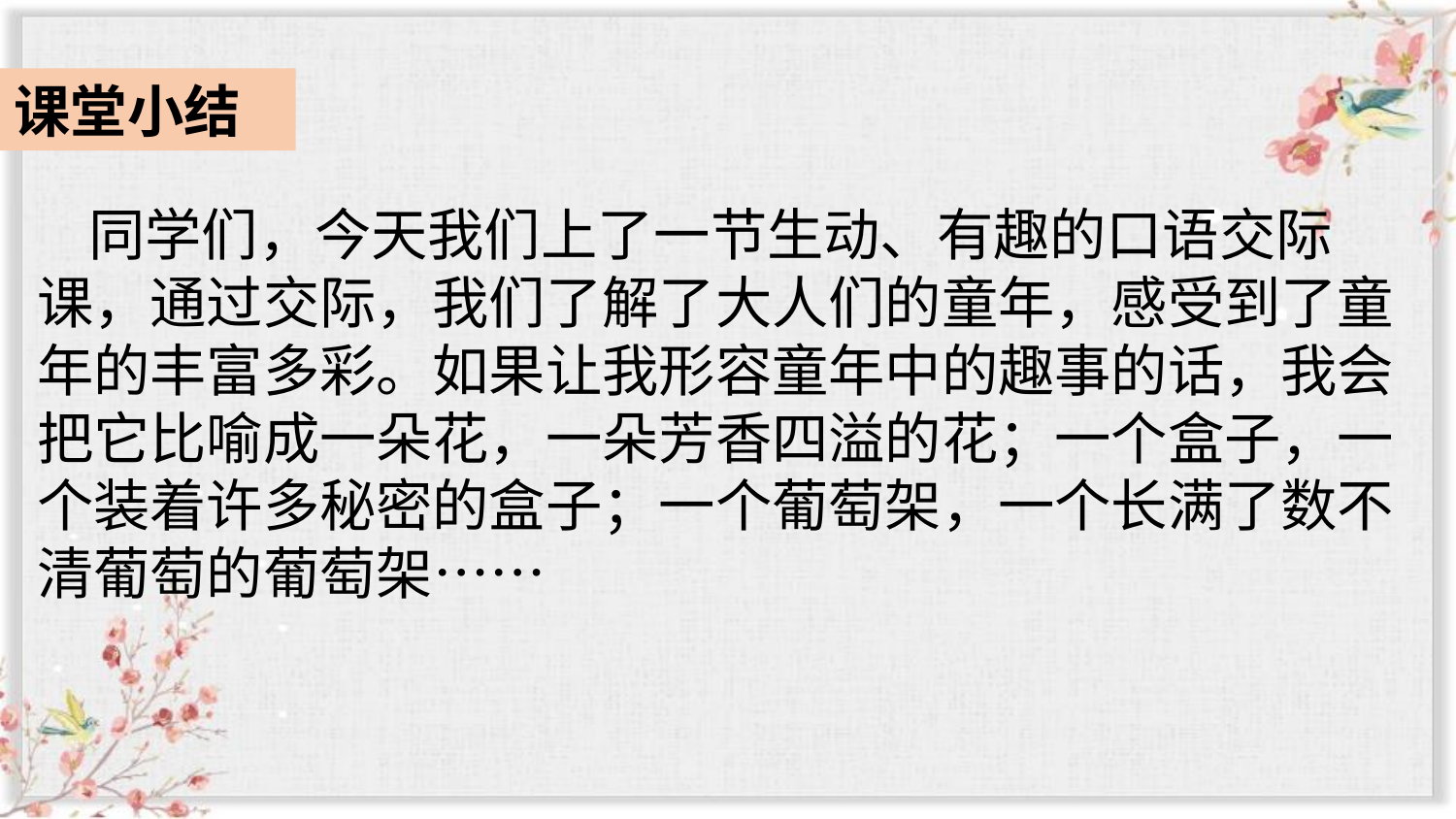

课堂小结
   同学们，今天我们上了一节生动、有趣的口语交际课，通过交际，我们了解了大人们的童年，感受到了童年的丰富多彩。如果让我形容童年中的趣事的话，我会把它比喻成一朵花，一朵芳香四溢的花；一个盒子，一个装着许多秘密的盒子；一个葡萄架，一个长满了数不清葡萄的葡萄架……